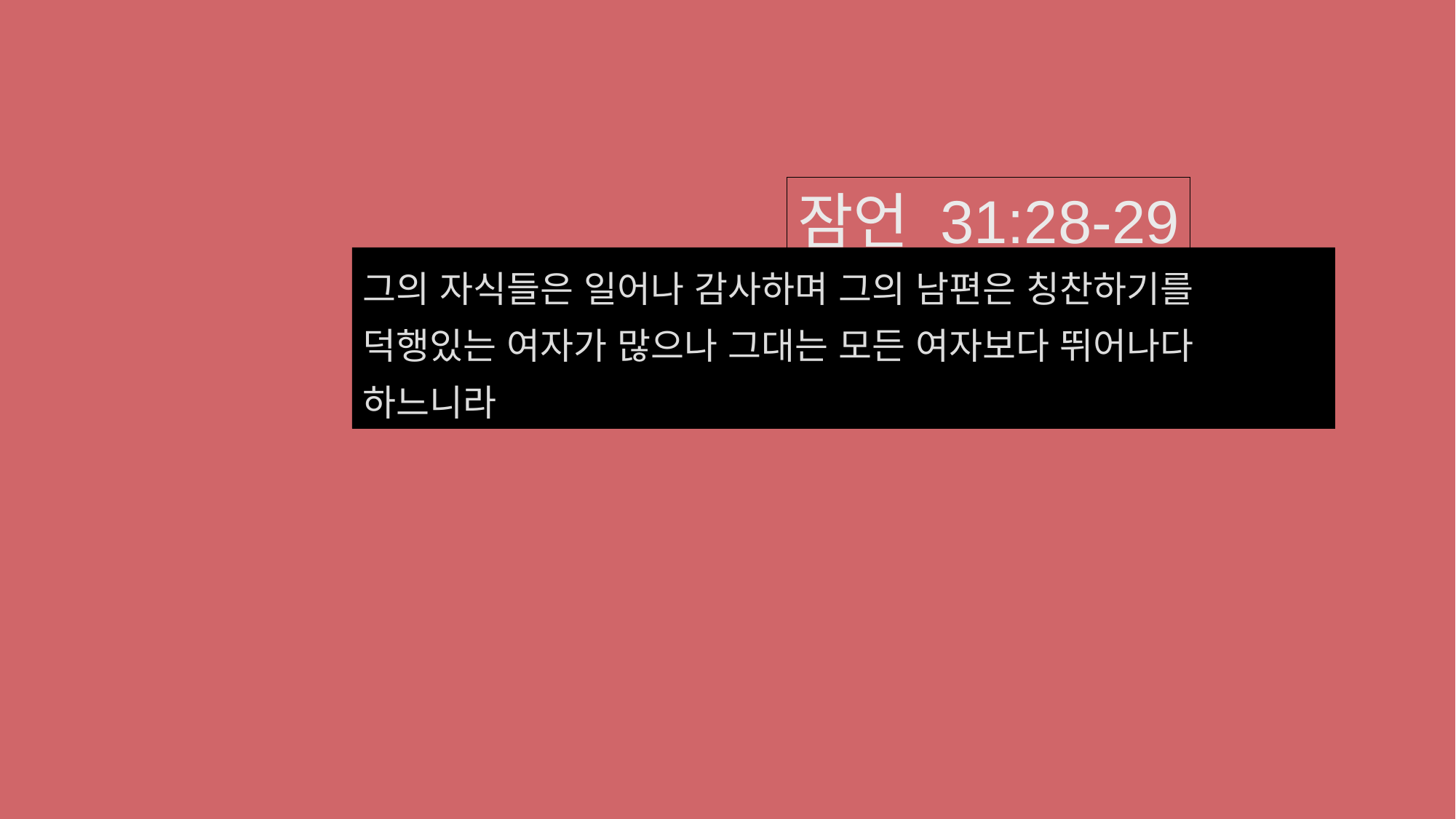

잠언 31:28-29
그의 자식들은 일어나 감사하며 그의 남편은 칭찬하기를
덕행있는 여자가 많으나 그대는 모든 여자보다 뛰어나다 하느니라